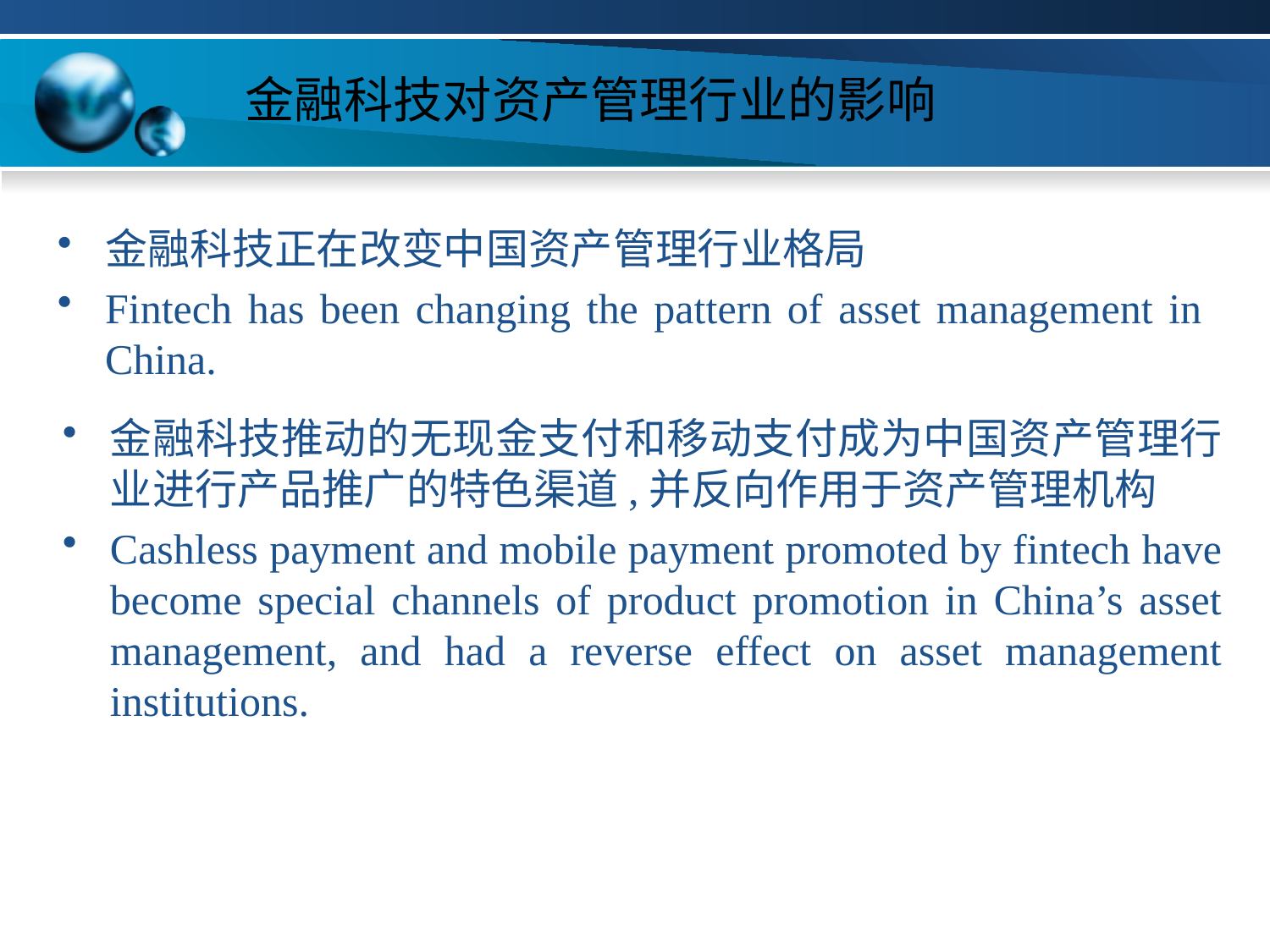

# 金融科技对资产管理行业的影响
金融科技正在改变中国资产管理行业格局
Fintech has been changing the pattern of asset management in China.
金融科技推动的无现金支付和移动支付成为中国资产管理行业进行产品推广的特色渠道,并反向作用于资产管理机构
Cashless payment and mobile payment promoted by fintech have become special channels of product promotion in China’s asset management, and had a reverse effect on asset management institutions.